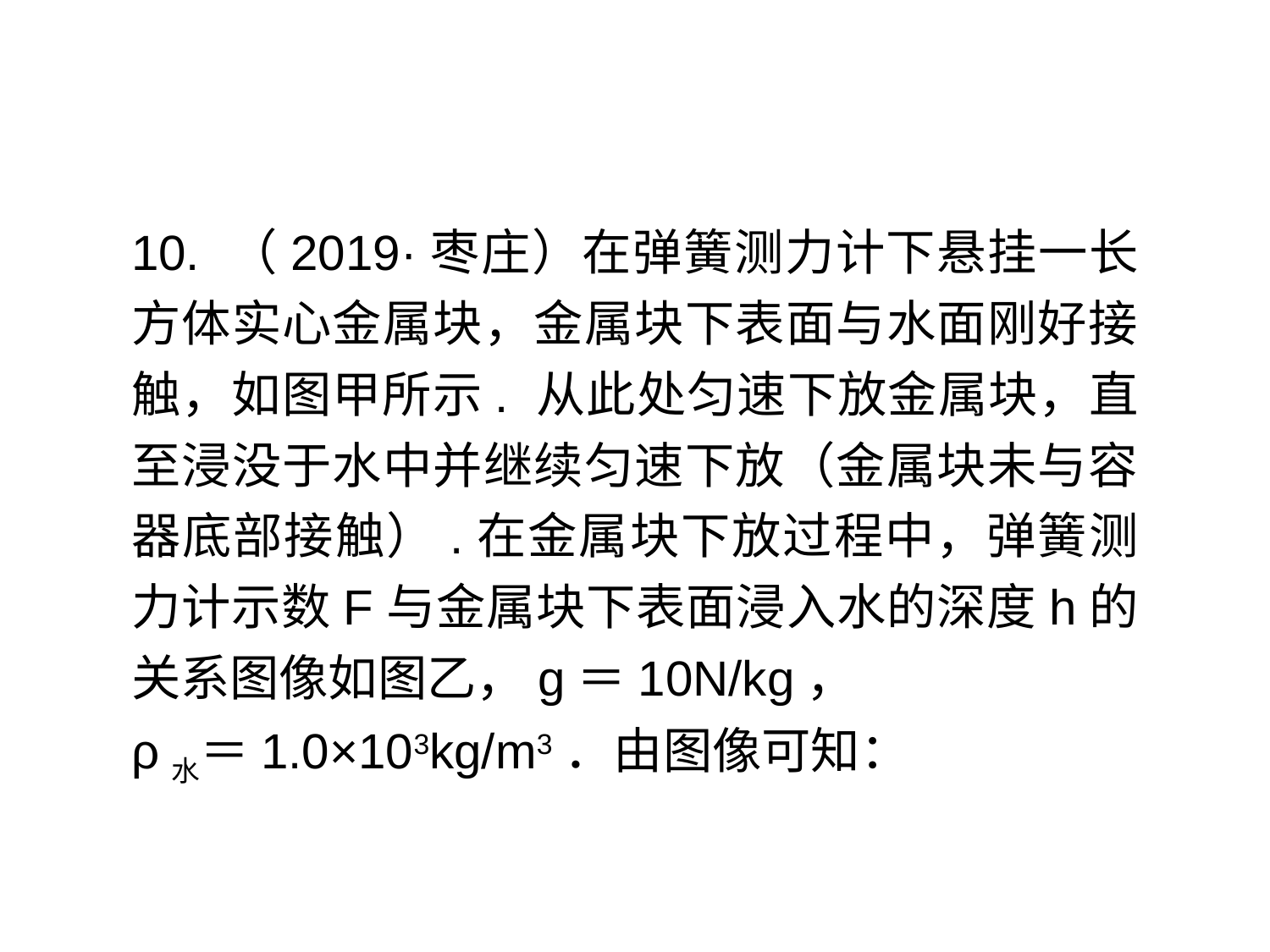

10. （2019·枣庄）在弹簧测力计下悬挂一长方体实心金属块，金属块下表面与水面刚好接触，如图甲所示. 从此处匀速下放金属块，直至浸没于水中并继续匀速下放（金属块未与容器底部接触）.在金属块下放过程中，弹簧测力计示数F与金属块下表面浸入水的深度h的关系图像如图乙，g＝10N/kg，
ρ水＝1.0×103kg/m3．由图像可知：